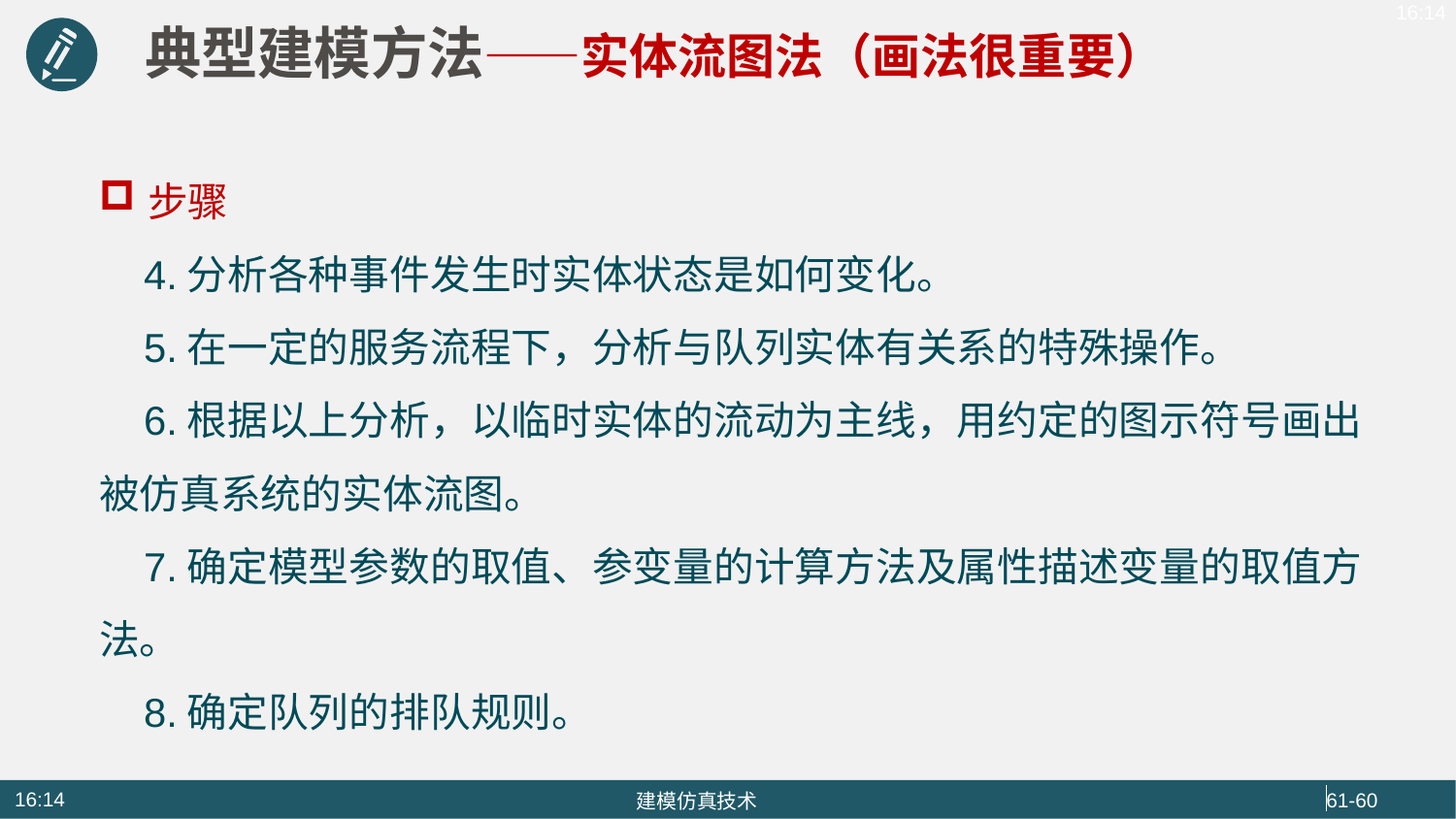

典型建模方法——实体流图法（画法很重要）

步骤
    4.分析各种事件发生时实体状态是如何变化。
    5.在一定的服务流程下，分析与队列实体有关系的特殊操作。
    6.根据以上分析，以临时实体的流动为主线，用约定的图示符号画出被仿真系统的实体流图。
    7.确定模型参数的取值、参变量的计算方法及属性描述变量的取值方法。
    8.确定队列的排队规则。